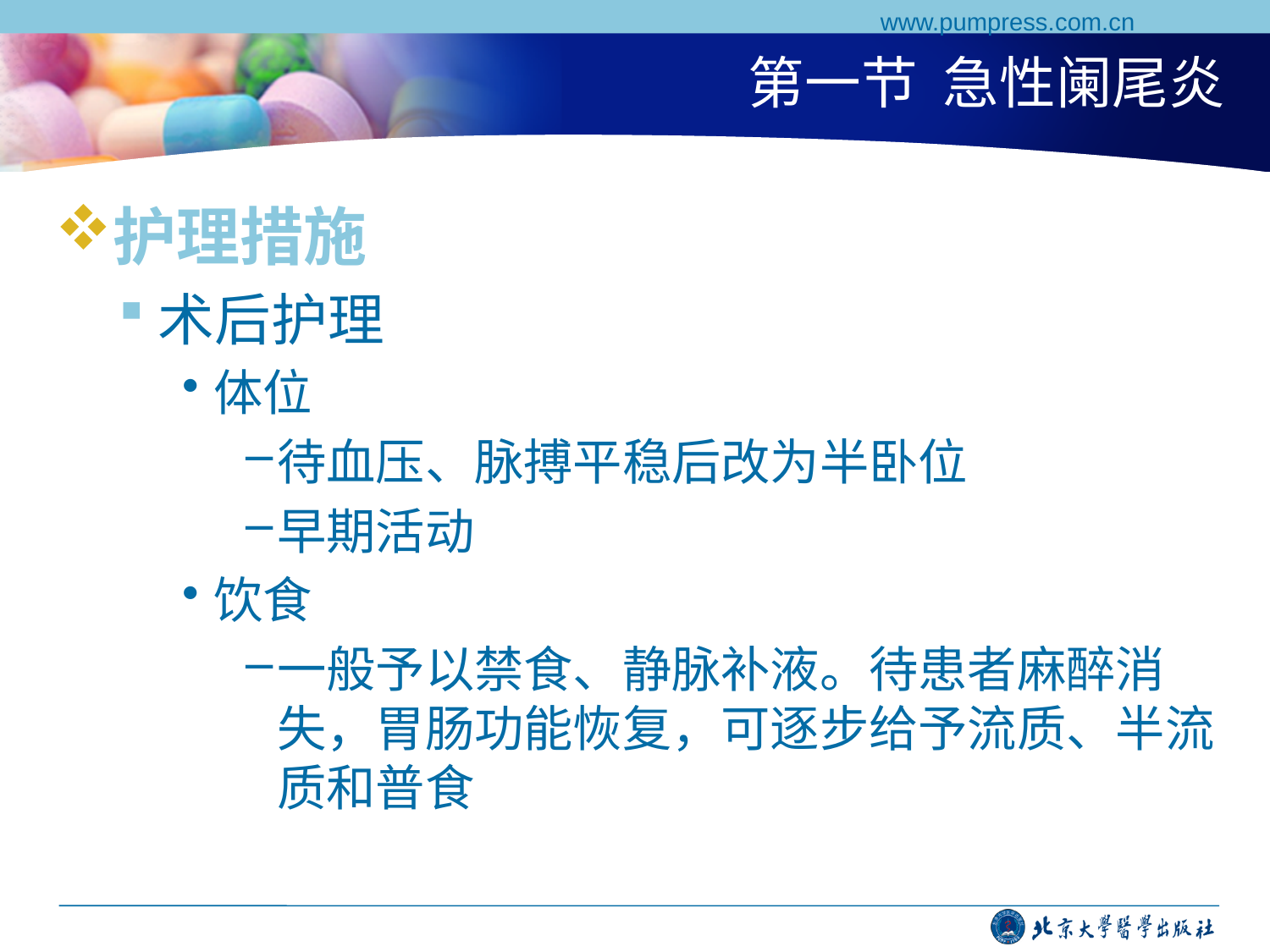

www.pumpress.com.cn
# 第一节  急性阑尾炎
护理措施
术后护理
体位
待血压、脉搏平稳后改为半卧位
早期活动
饮食
一般予以禁食、静脉补液。待患者麻醉消失，胃肠功能恢复，可逐步给予流质、半流质和普食